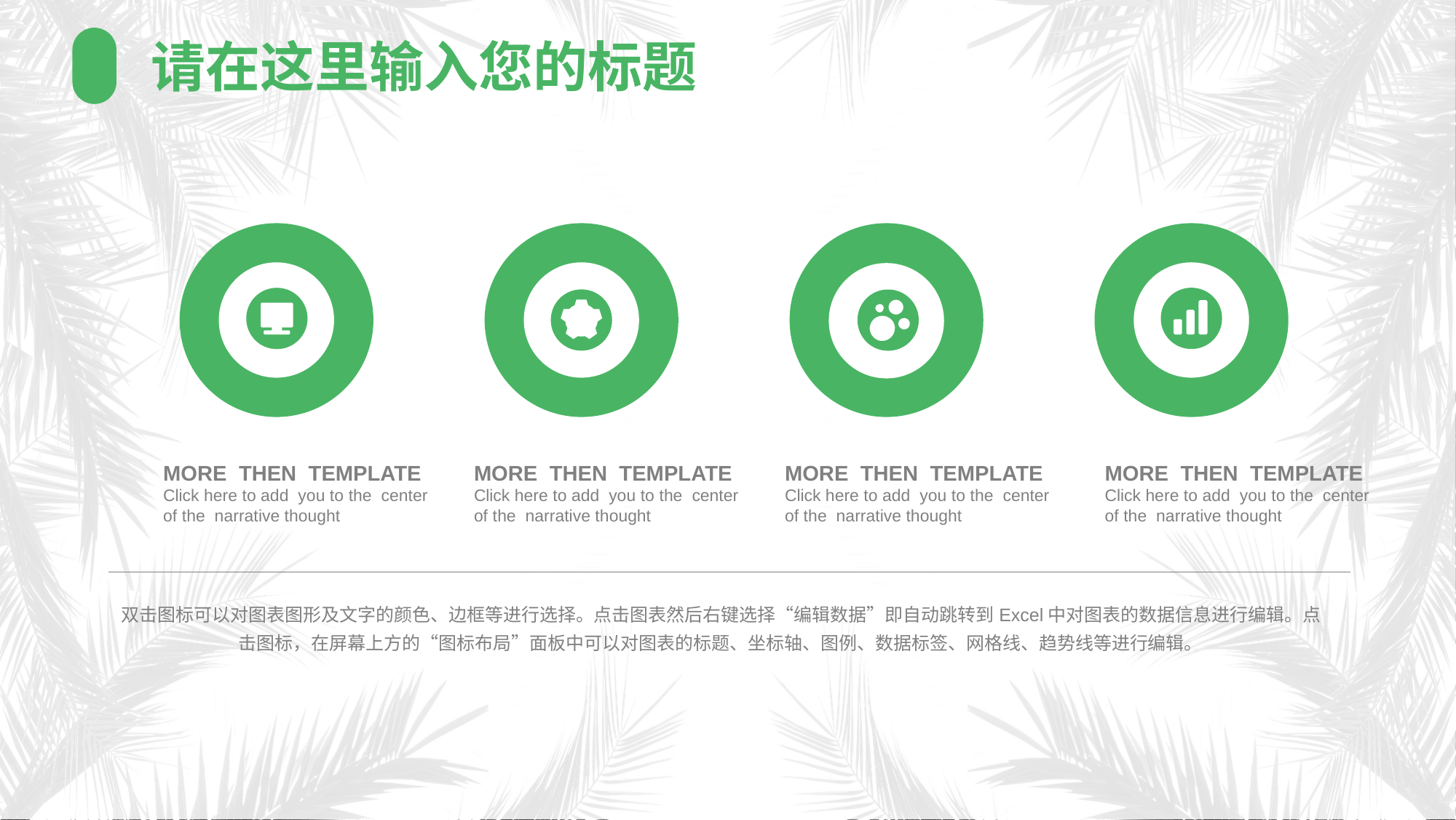

请在这里输入您的标题

MORE  THEN  TEMPLATE
Click here to add  you to the  center
of the  narrative thought
MORE  THEN  TEMPLATE
Click here to add  you to the  center
of the  narrative thought
MORE  THEN  TEMPLATE
Click here to add  you to the  center
of the  narrative thought
MORE  THEN  TEMPLATE
Click here to add  you to the  center
of the  narrative thought
双击图标可以对图表图形及文字的颜色、边框等进行选择。点击图表然后右键选择“编辑数据”即自动跳转到Excel中对图表的数据信息进行编辑。点击图标，在屏幕上方的“图标布局”面板中可以对图表的标题、坐标轴、图例、数据标签、网格线、趋势线等进行编辑。